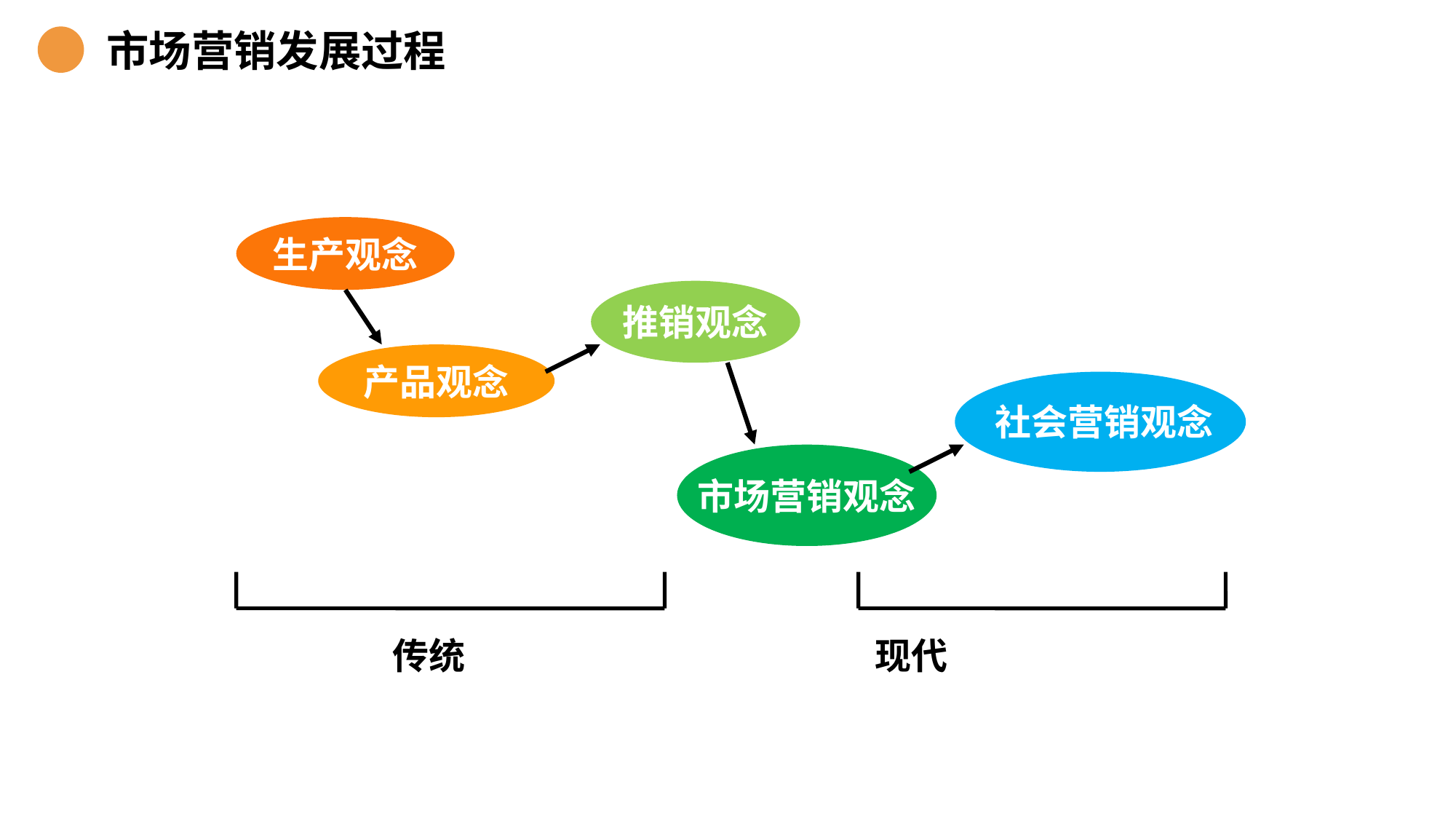

市场营销发展过程

生产观念
推销观念

产品观念

社会营销观念
市场营销观念

传统                                                  现代